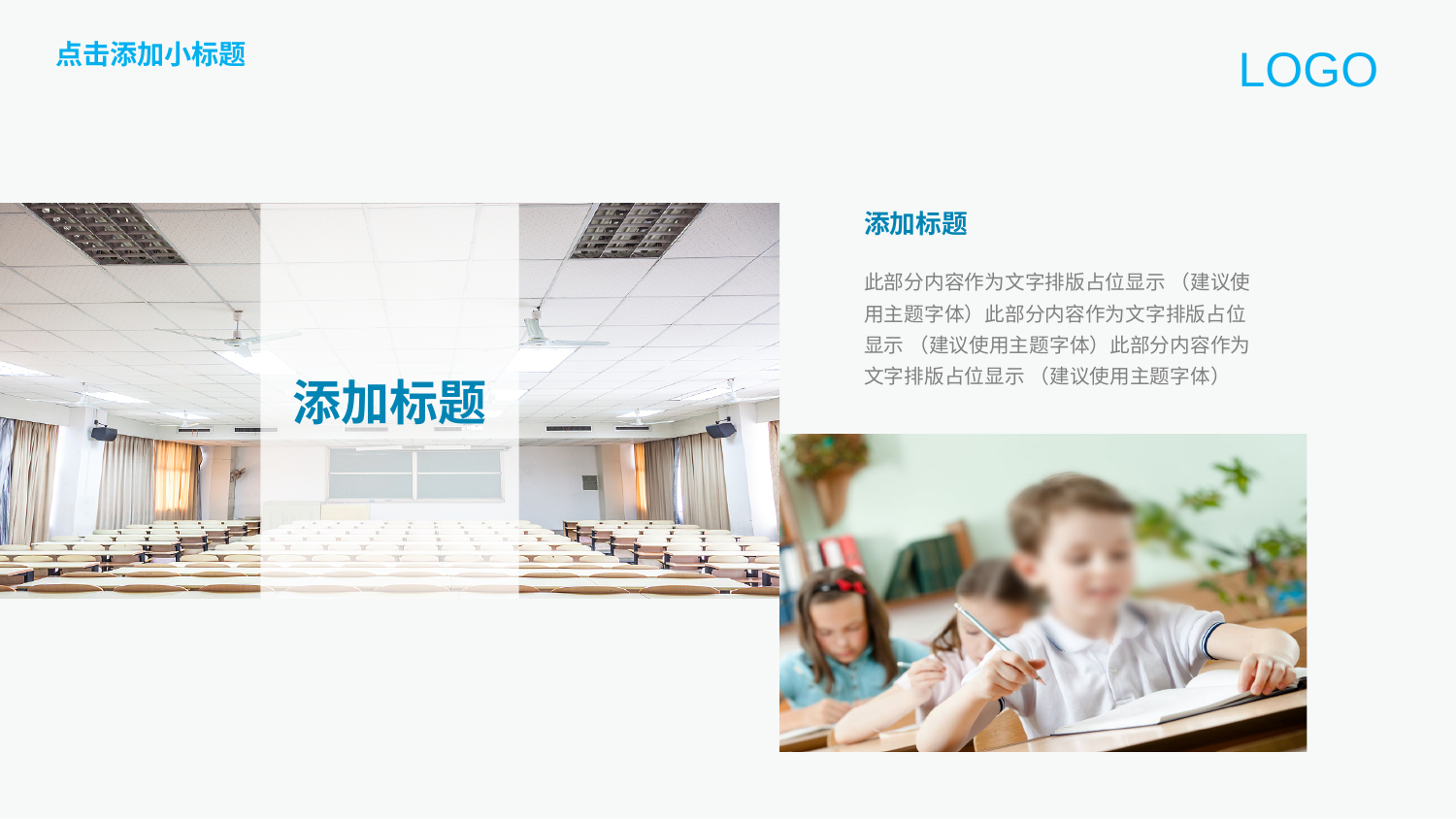

点击添加小标题
LOGO
添加标题

添加标题
此部分内容作为文字排版占位显示 （建议使用主题字体）此部分内容作为文字排版占位显示 （建议使用主题字体）此部分内容作为文字排版占位显示 （建议使用主题字体）